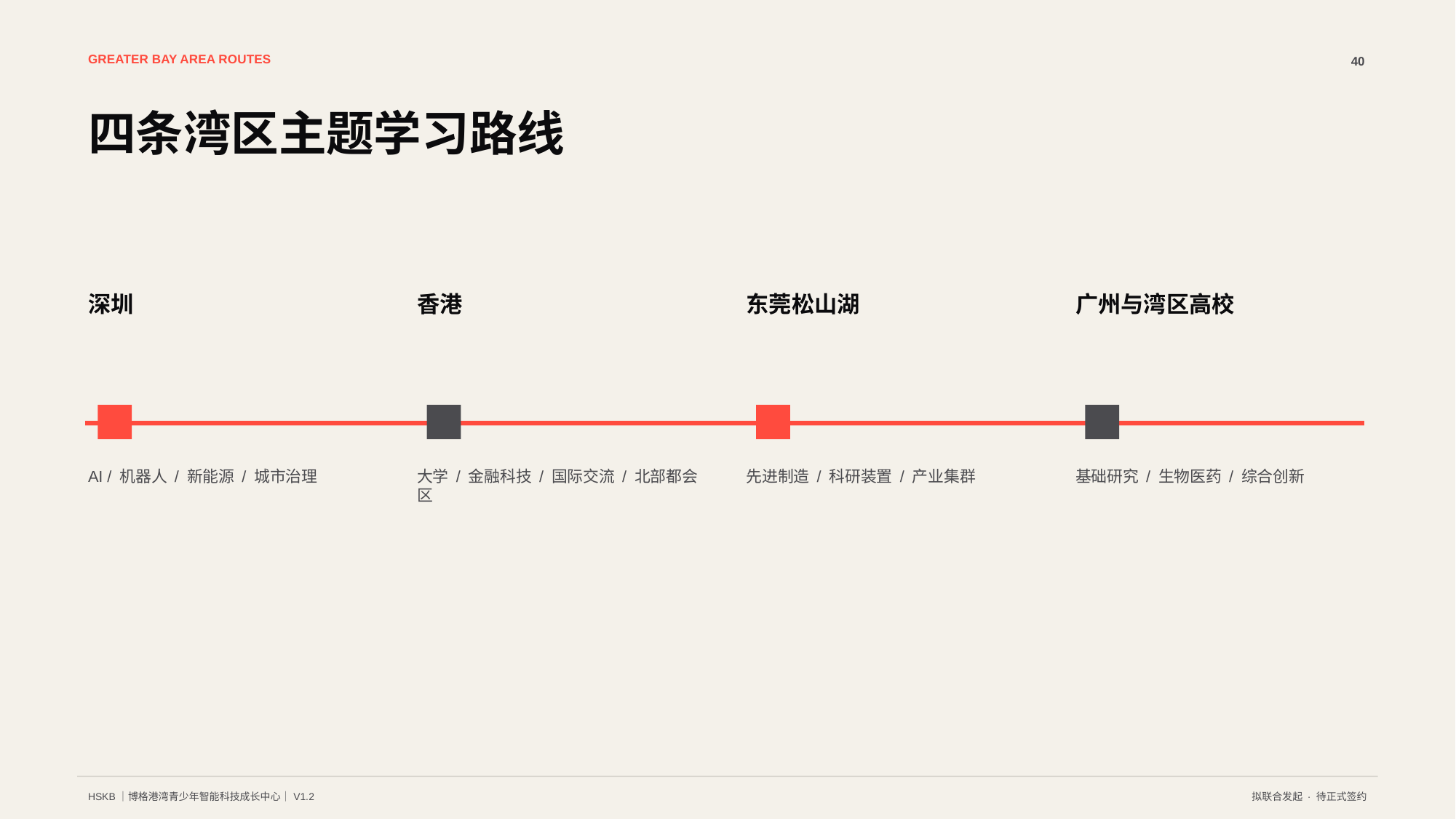

GREATER BAY AREA ROUTES
40
四条湾区主题学习路线
深圳
香港
东莞松山湖
广州与湾区高校

AI / 机器人 / 新能源 / 城市治理
大学 / 金融科技 / 国际交流 / 北部都会区
先进制造 / 科研装置 / 产业集群
基础研究 / 生物医药 / 综合创新

HSKB｜博格港湾青少年智能科技成长中心｜V1.2
拟联合发起 · 待正式签约